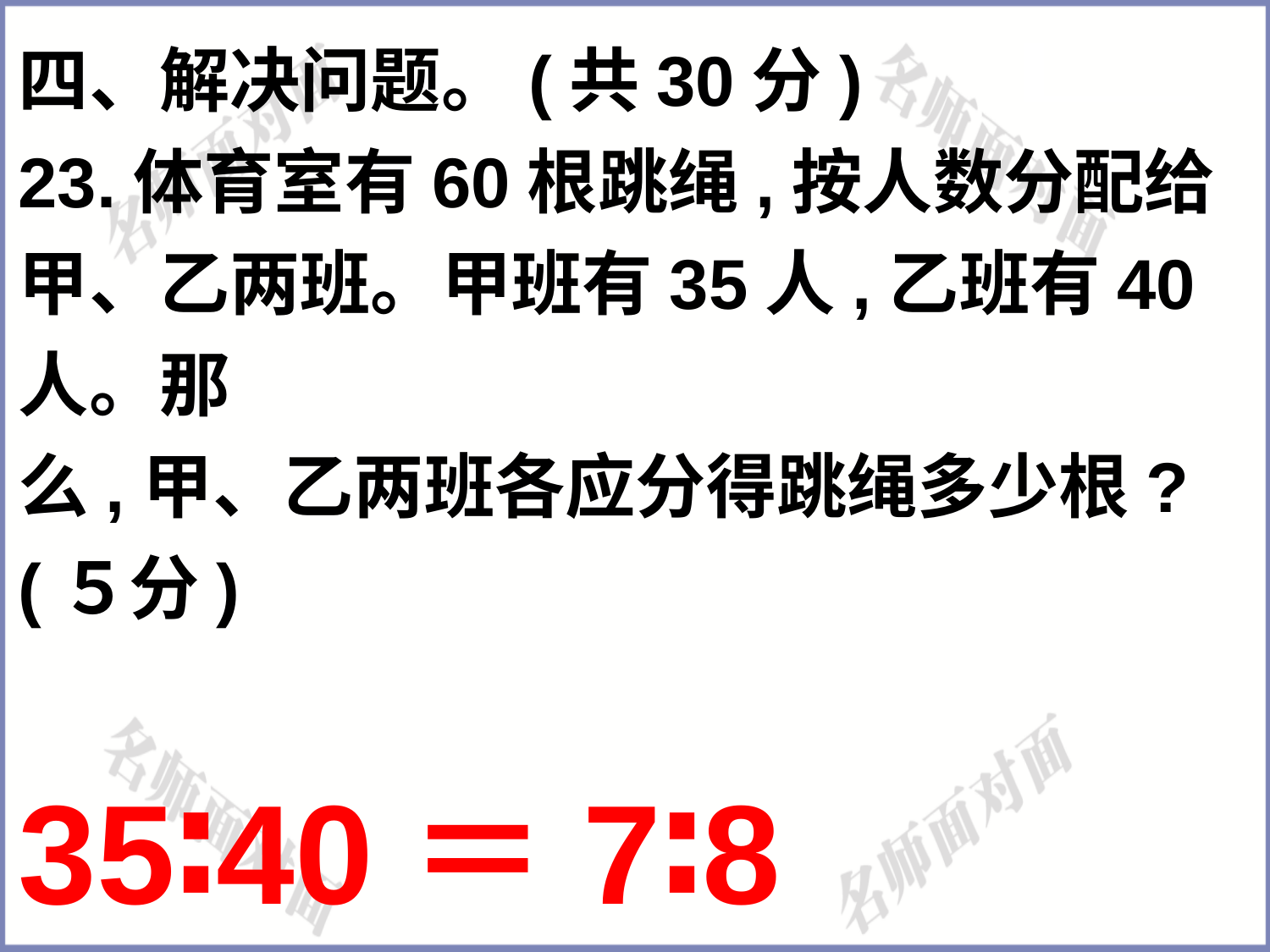

四、解决问题。(共30分)
23.体育室有60根跳绳,按人数分配给甲、乙两班。甲班有35人,乙班有40人。那
么,甲、乙两班各应分得跳绳多少根? (５分)

35∶40＝7∶8